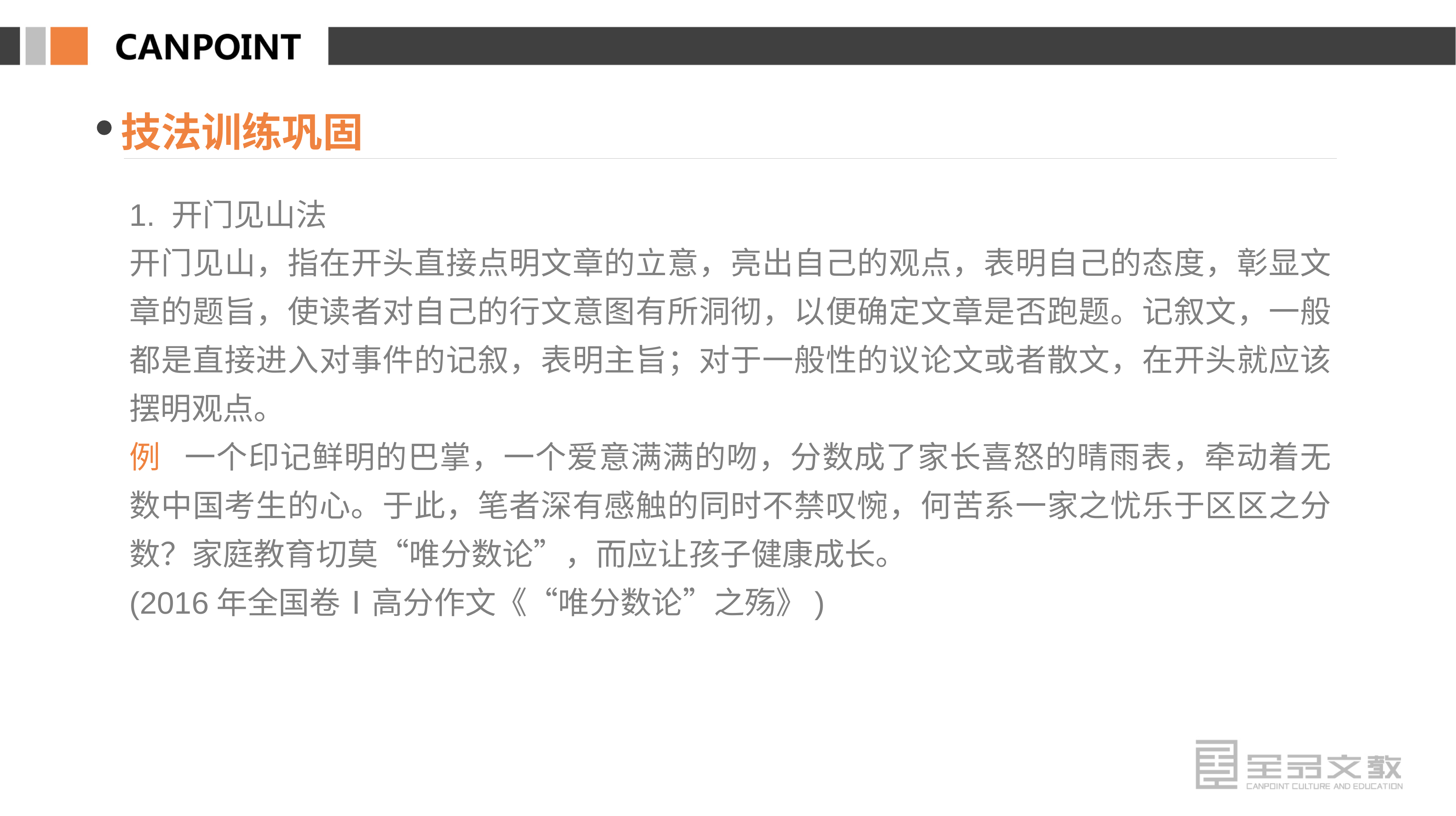

技法训练巩固

1. 开门见山法
开门见山，指在开头直接点明文章的立意，亮出自己的观点，表明自己的态度，彰显文章的题旨，使读者对自己的行文意图有所洞彻，以便确定文章是否跑题。记叙文，一般都是直接进入对事件的记叙，表明主旨；对于一般性的议论文或者散文，在开头就应该摆明观点。
例   一个印记鲜明的巴掌，一个爱意满满的吻，分数成了家长喜怒的晴雨表，牵动着无数中国考生的心。于此，笔者深有感触的同时不禁叹惋，何苦系一家之忧乐于区区之分数？家庭教育切莫“唯分数论”，而应让孩子健康成长。
(2016年全国卷Ⅰ高分作文《“唯分数论”之殇》)